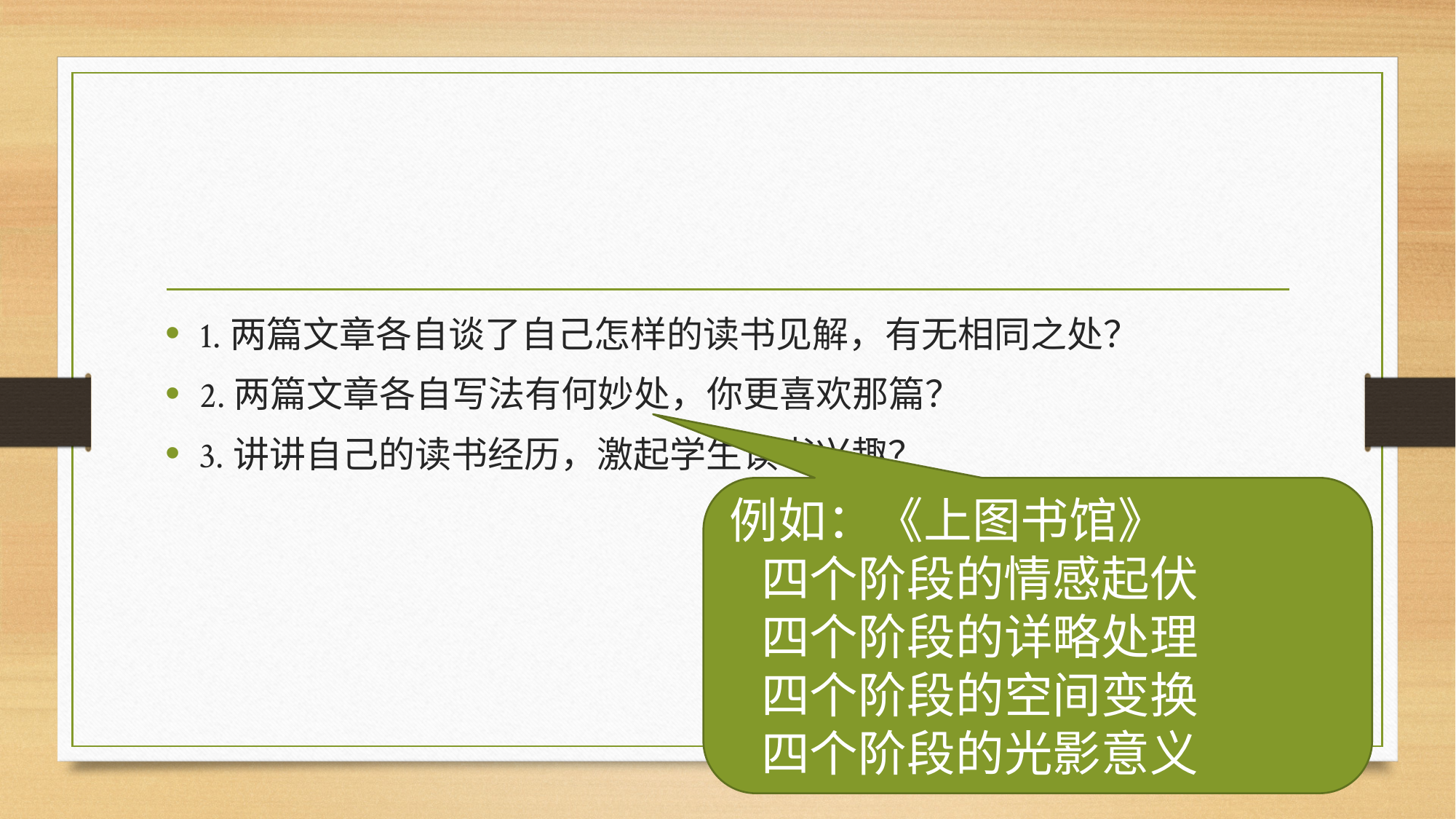

1.两篇文章各自谈了自己怎样的读书见解，有无相同之处？
2.两篇文章各自写法有何妙处，你更喜欢那篇？
3.讲讲自己的读书经历，激起学生读书兴趣？

例如：《上图书馆》
四个阶段的情感起伏
四个阶段的详略处理
四个阶段的空间变换
四个阶段的光影意义